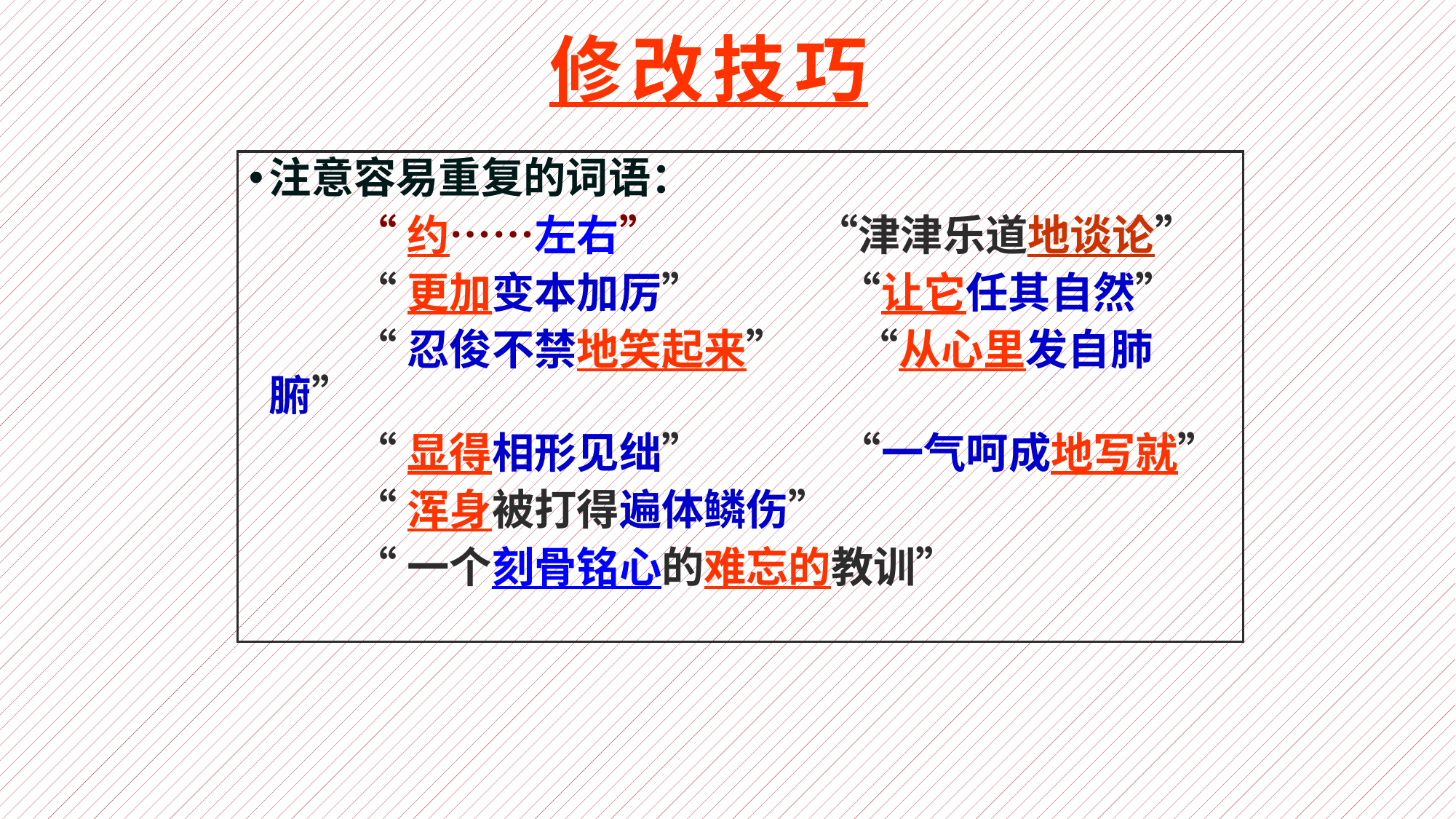

# 修改技巧
注意容易重复的词语：
           “约……左右”                “津津乐道地谈论”
           “更加变本加厉”              “让它任其自然”
           “忍俊不禁地笑起来”       “从心里发自肺腑”
           “显得相形见绌”              “一气呵成地写就”
           “浑身被打得遍体鳞伤”
           “一个刻骨铭心的难忘的教训”